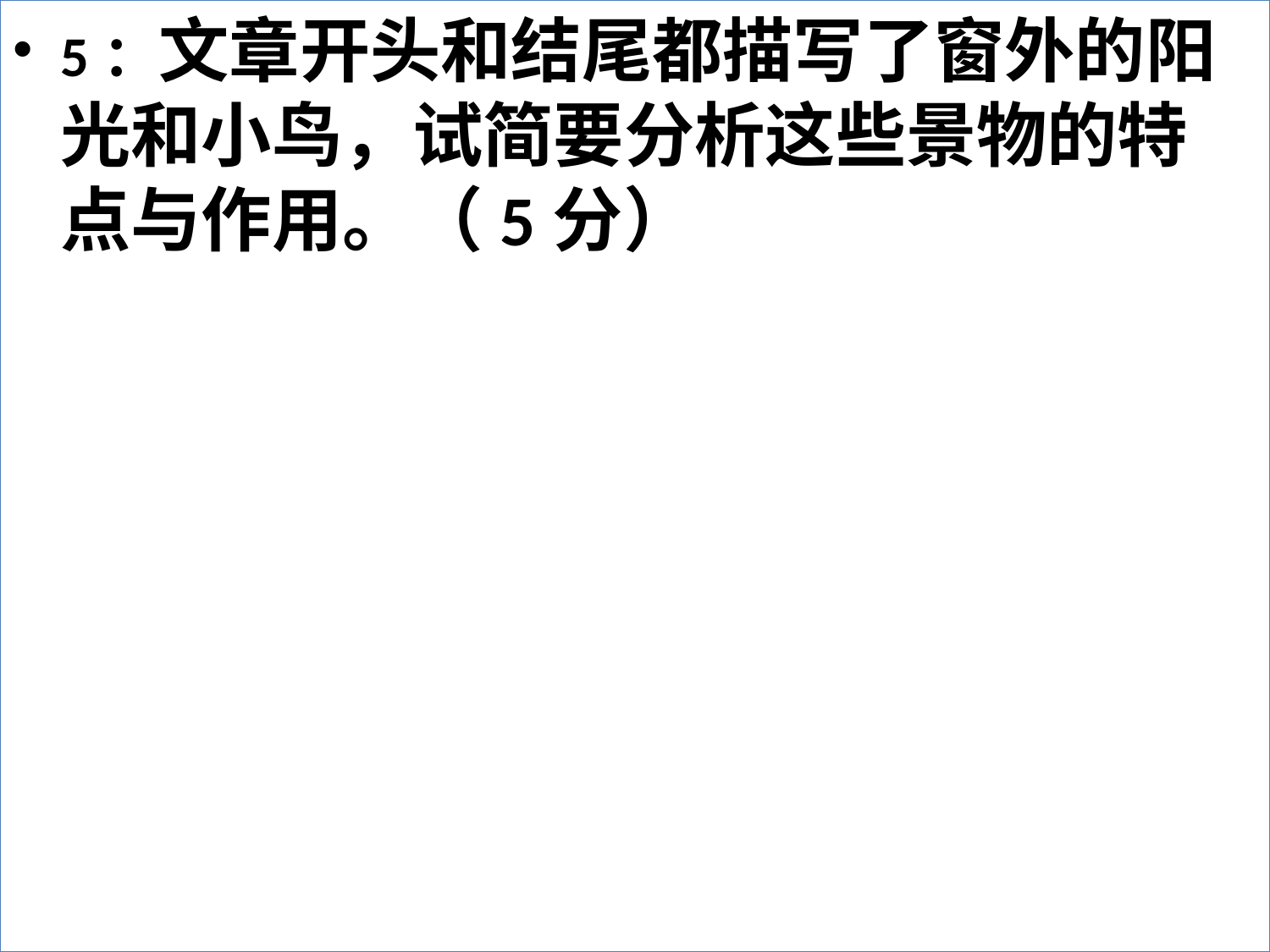

5：文章开头和结尾都描写了窗外的阳光和小鸟，试简要分析这些景物的特点与作用。（5分）